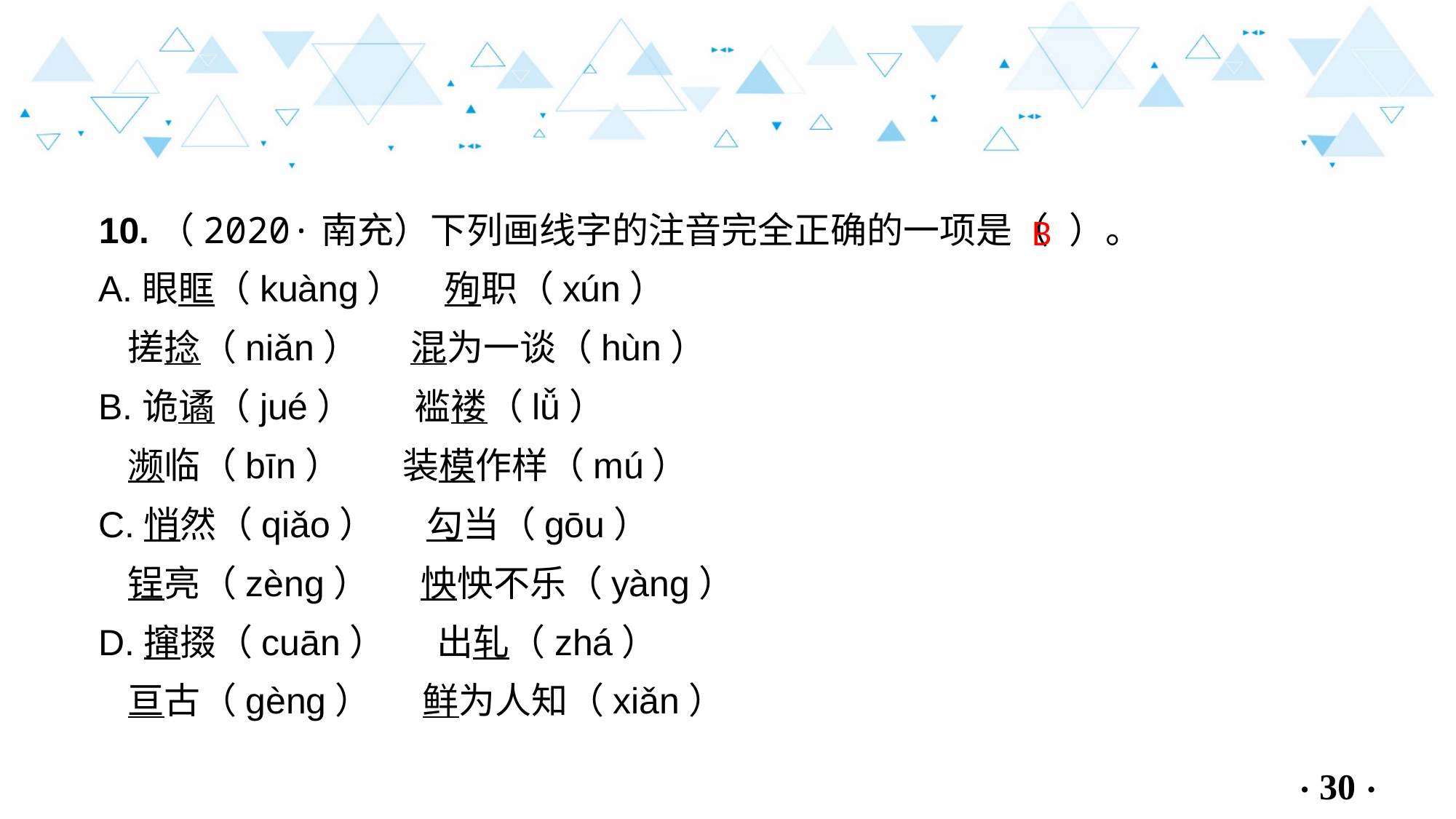

10.（2020·南充）下列画线字的注音完全正确的一项是（  ）。
A.眼眶（kuàng）    殉职（xún）
  搓捻（niǎn）     混为一谈（hùn）
B.诡谲（jué）      褴褛（lǚ）
  濒临（bīn）      装模作样（mú）
C.悄然（qiǎo）     勾当（gōu）
  锃亮（zèng）     怏怏不乐（yàng）
D.撺掇（cuān）     出轧（zhá）
  亘古（gèng）     鲜为人知（xiǎn）

B